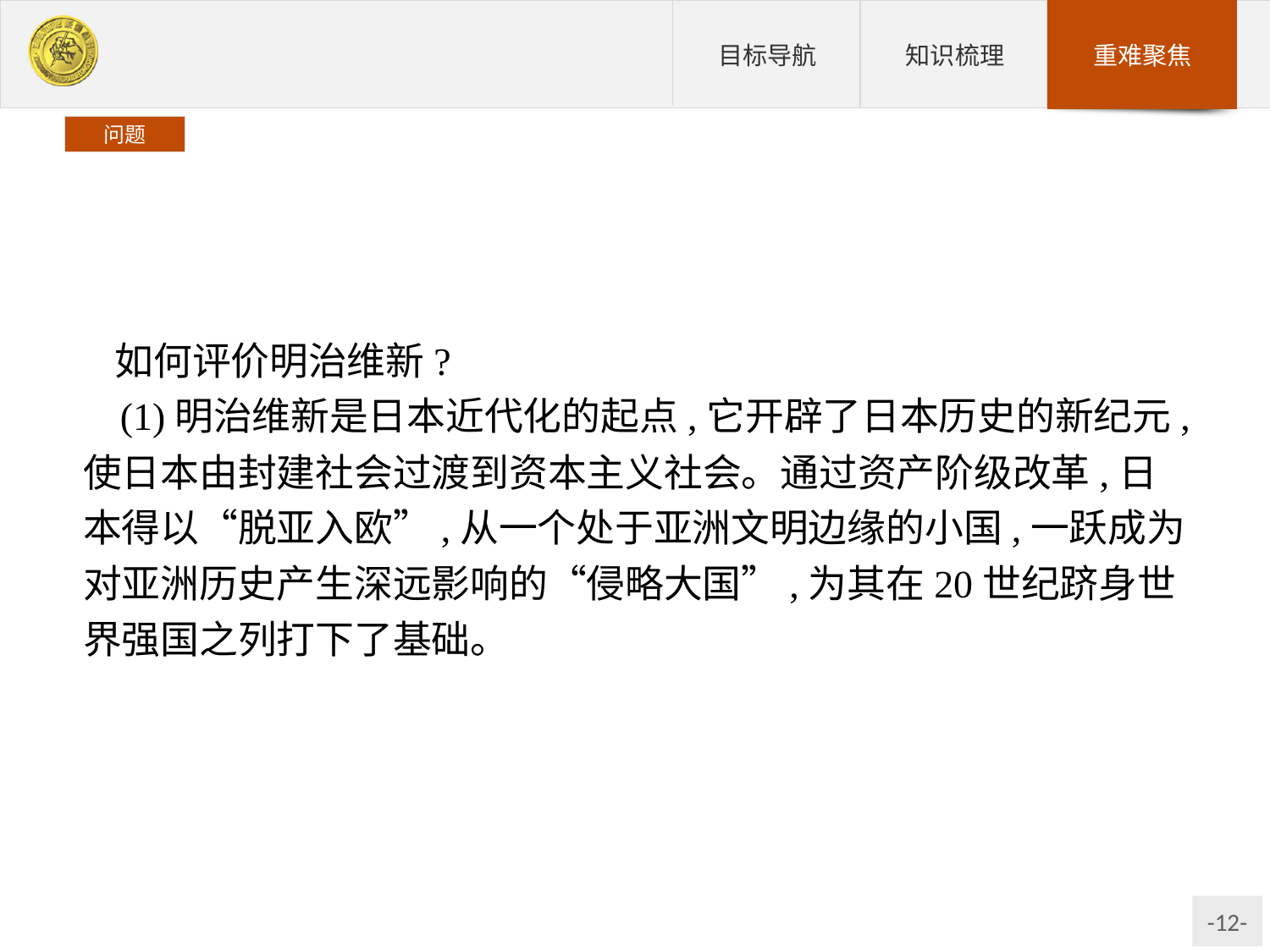

问题
如何评价明治维新?
(1)明治维新是日本近代化的起点,它开辟了日本历史的新纪元,使日本由封建社会过渡到资本主义社会。通过资产阶级改革,日本得以“脱亚入欧”,从一个处于亚洲文明边缘的小国,一跃成为对亚洲历史产生深远影响的“侵略大国”,为其在20世纪跻身世界强国之列打下了基础。